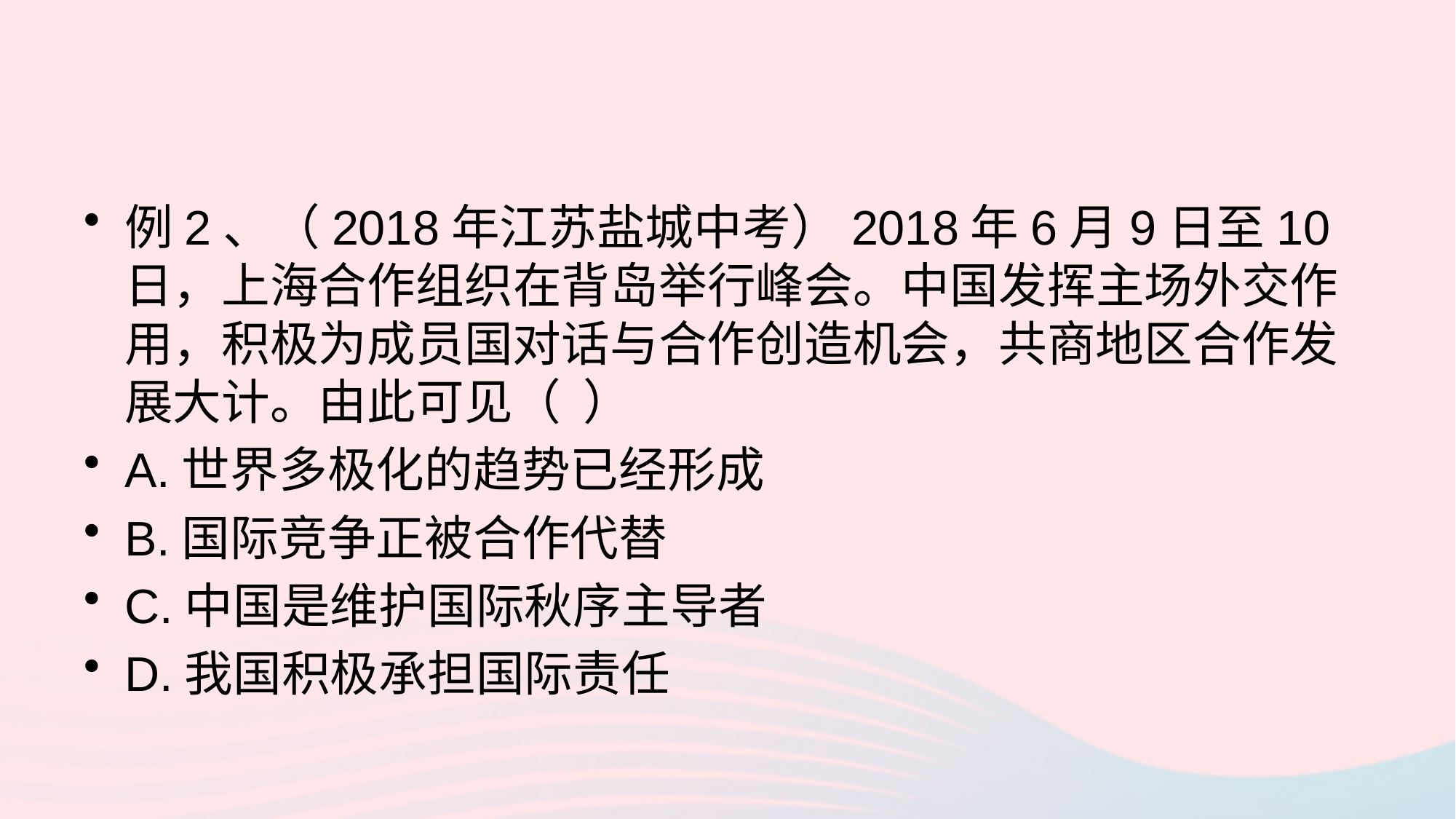

例2、（2018年江苏盐城中考）2018年6月9日至10日，上海合作组织在背岛举行峰会。中国发挥主场外交作用，积极为成员国对话与合作创造机会，共商地区合作发展大计。由此可见（  ）
A.世界多极化的趋势已经形成
B.国际竞争正被合作代替
C.中国是维护国际秋序主导者
D.我国积极承担国际责任